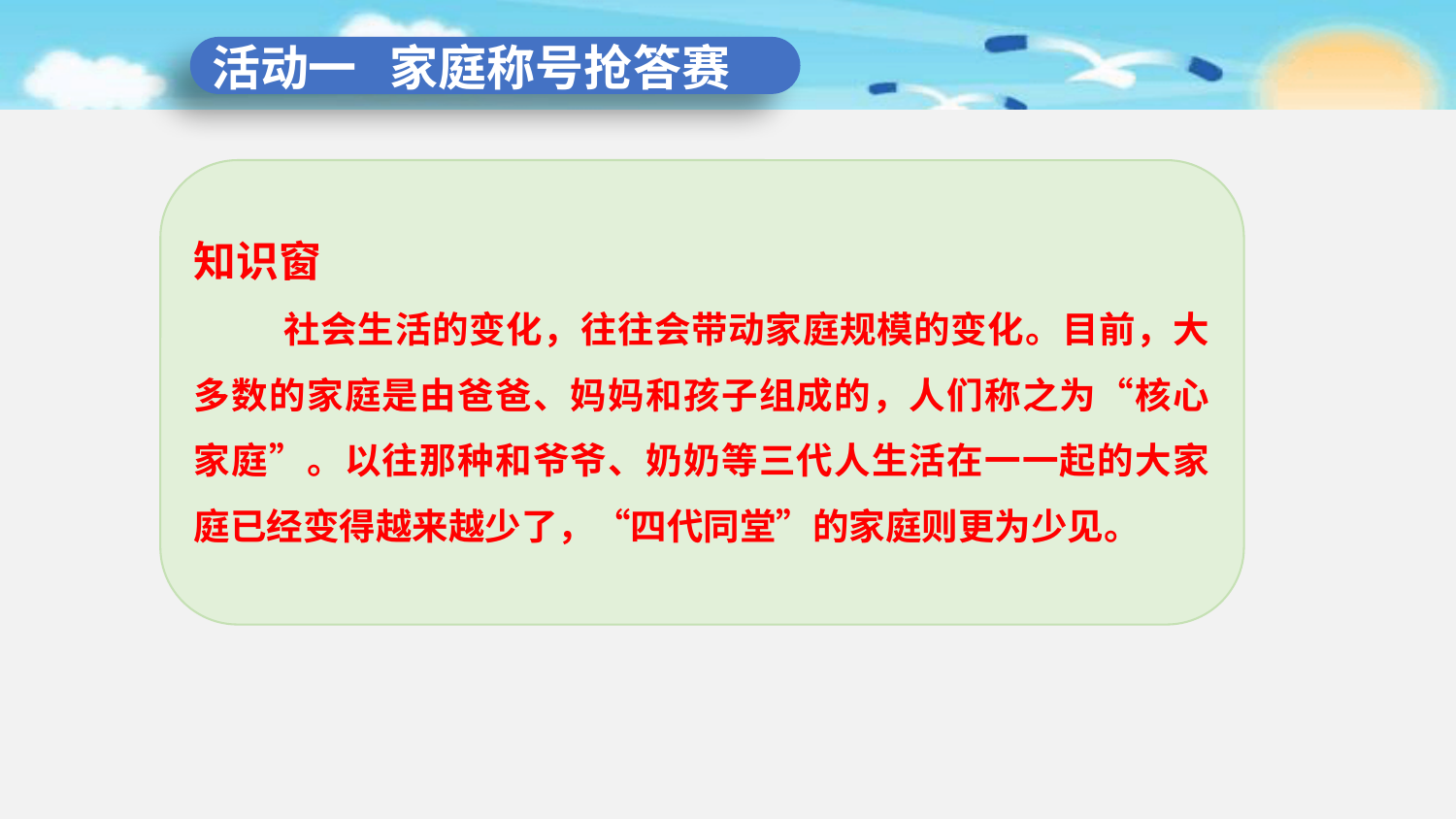

活动一   家庭称号抢答赛
知识窗
           社会生活的变化，往往会带动家庭规模的变化。目前，大多数的家庭是由爸爸、妈妈和孩子组成的，人们称之为“核心家庭”。以往那种和爷爷、奶奶等三代人生活在一一起的大家庭已经变得越来越少了，“四代同堂”的家庭则更为少见。